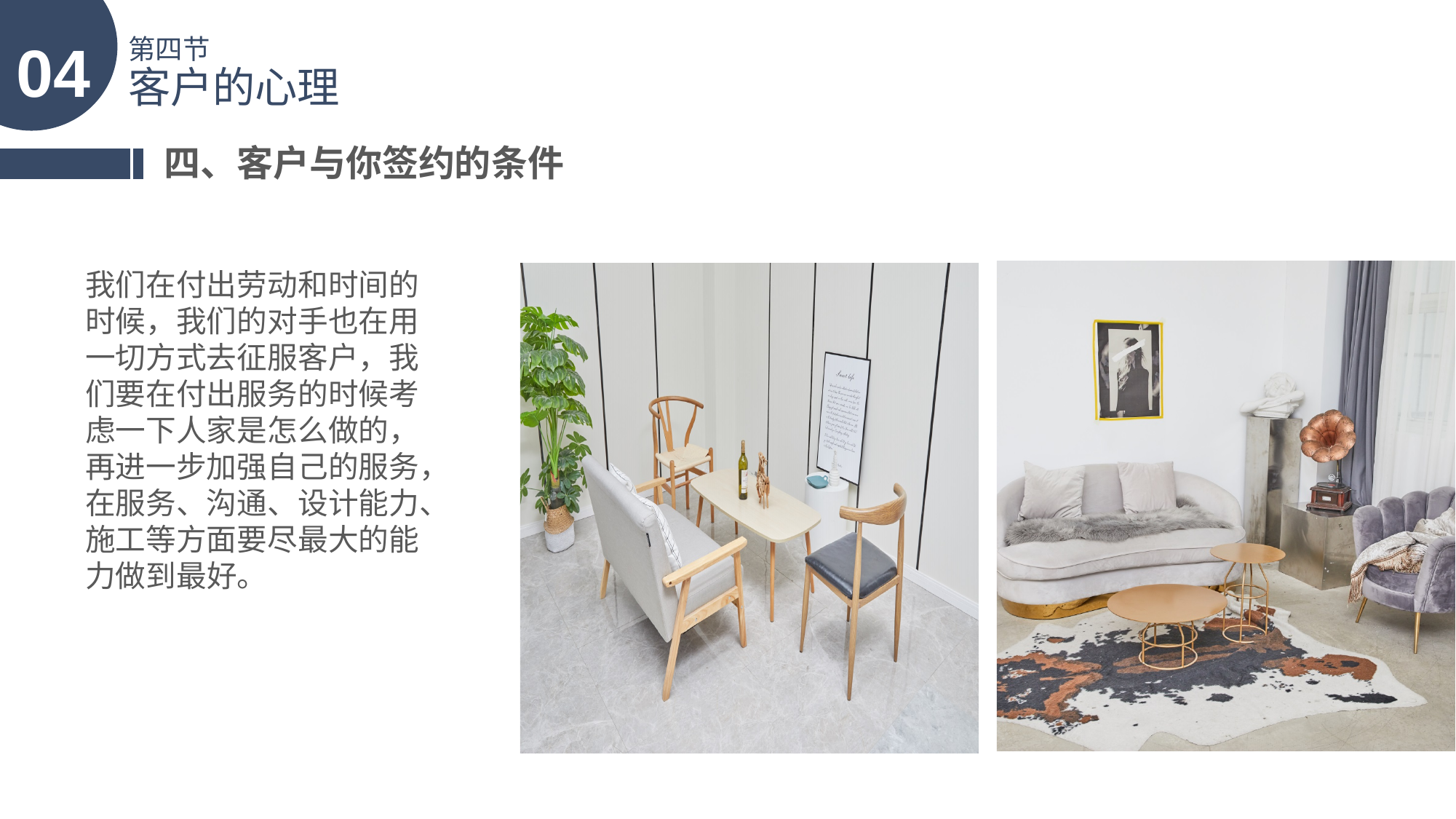

04
第四节
客户的心理
四、客户与你签约的条件
我们在付出劳动和时间的时候，我们的对手也在用一切方式去征服客户，我们要在付出服务的时候考虑一下人家是怎么做的，再进一步加强自己的服务，在服务、沟通、设计能力、施工等方面要尽最大的能力做到最好。